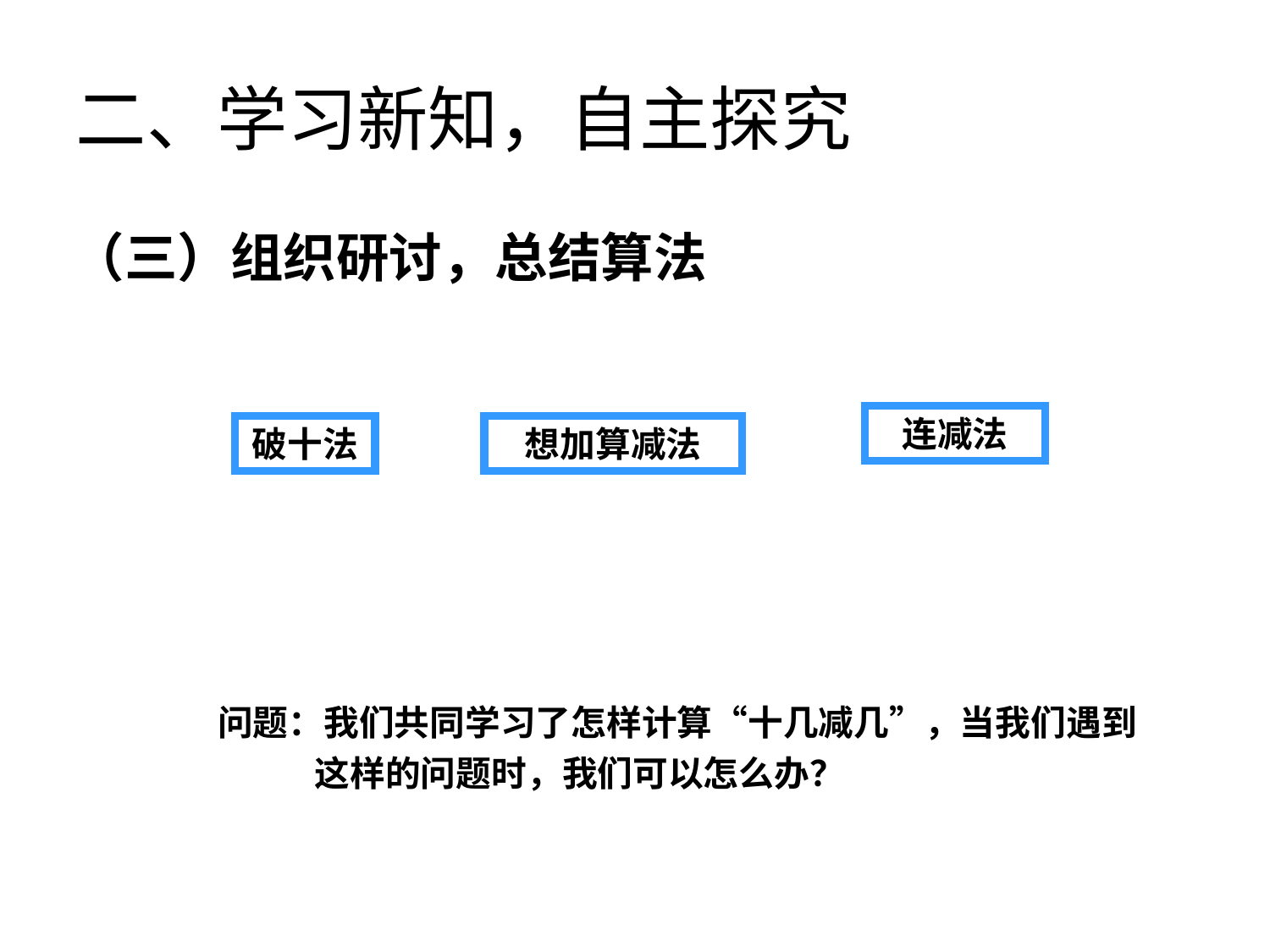

二、学习新知，自主探究
（三）组织研讨，总结算法
连减法
破十法
想加算减法
问题：我们共同学习了怎样计算“十几减几”，当我们遇到
           这样的问题时，我们可以怎么办？